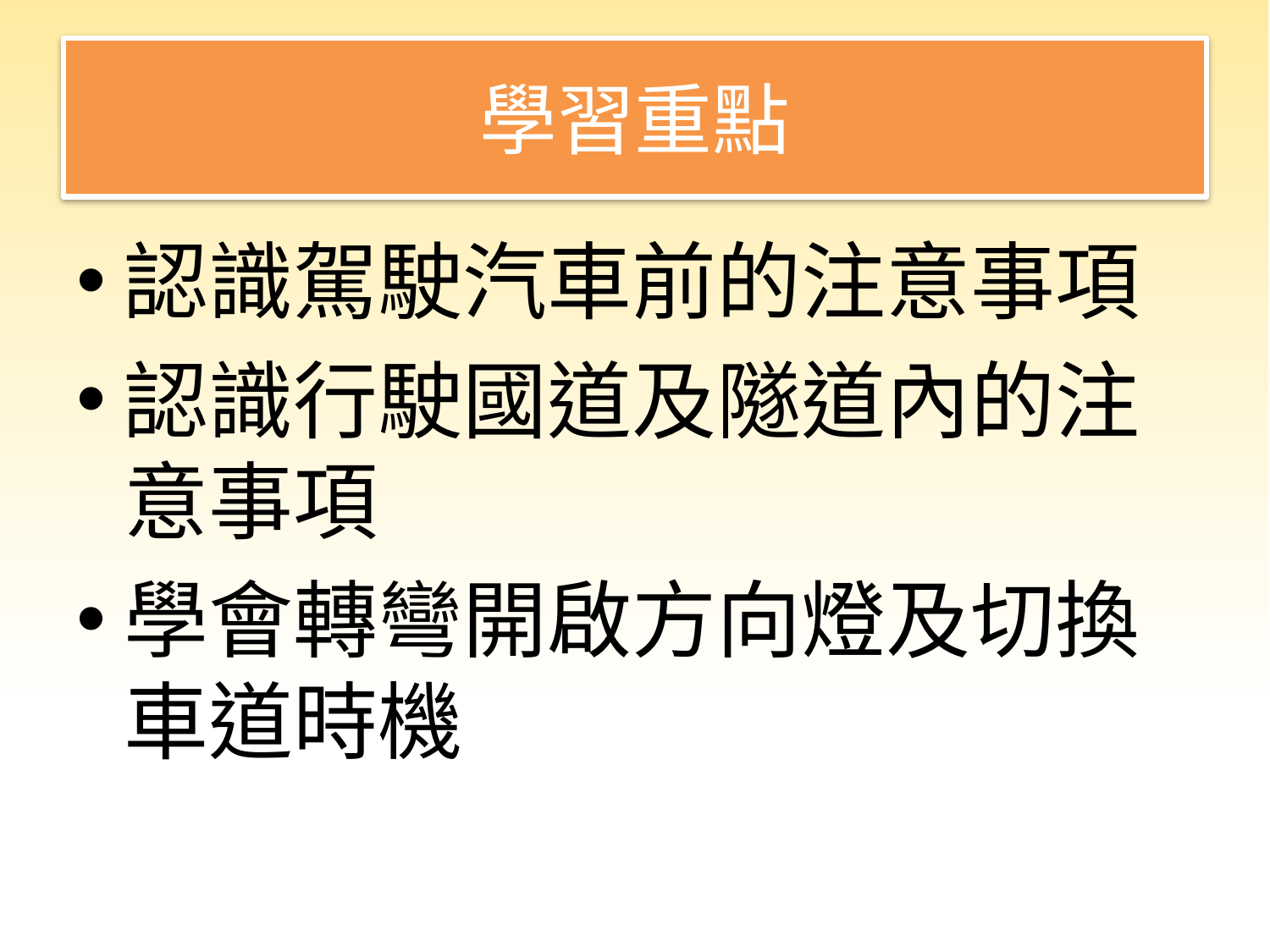

# 學習重點
認識駕駛汽車前的注意事項
認識行駛國道及隧道內的注意事項
學會轉彎開啟方向燈及切換車道時機